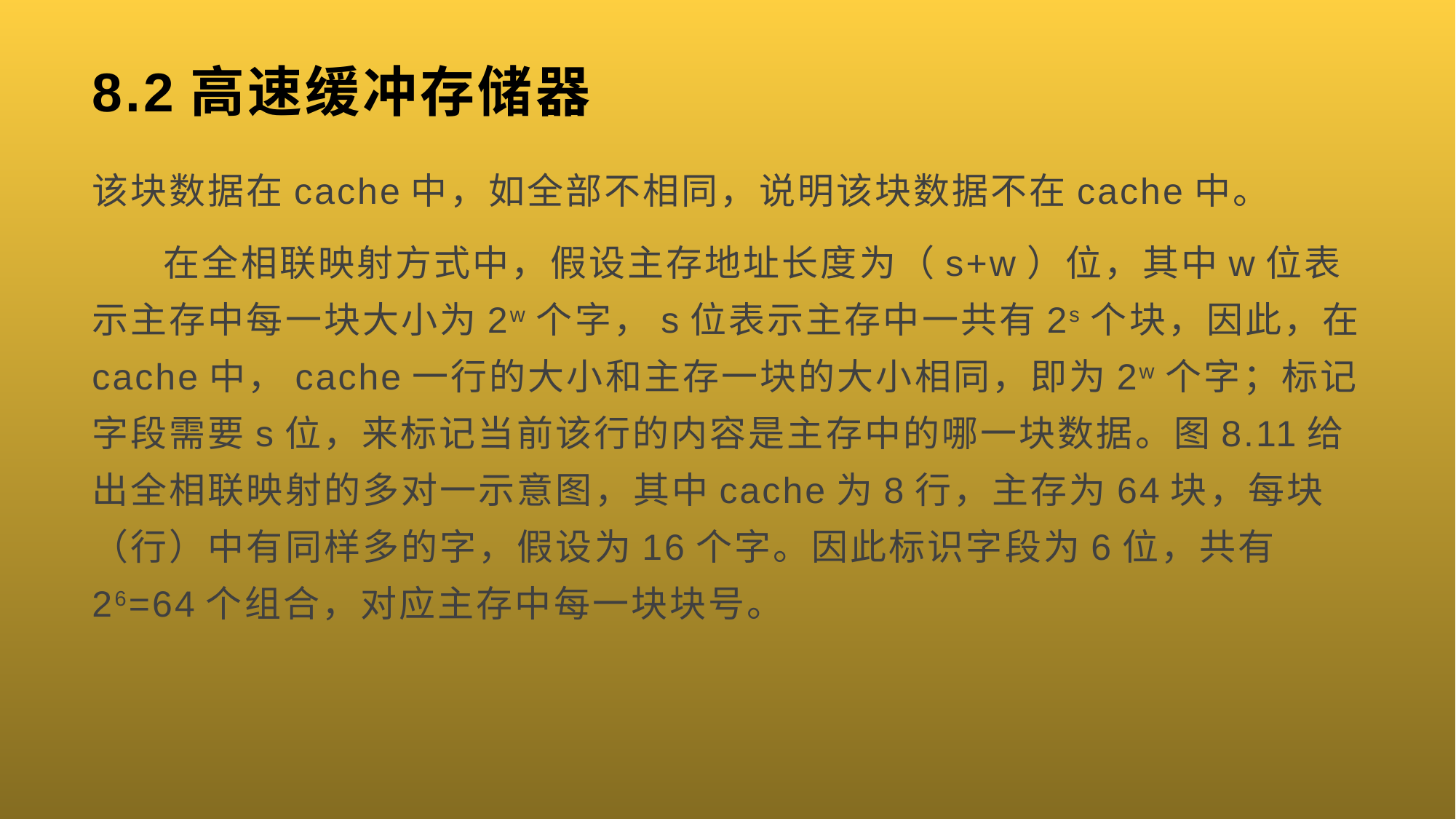

# 8.2高速缓冲存储器
该块数据在cache中，如全部不相同，说明该块数据不在cache中。
      在全相联映射方式中，假设主存地址长度为（s+w）位，其中w位表示主存中每一块大小为2w个字，s位表示主存中一共有2s个块，因此，在cache中，cache一行的大小和主存一块的大小相同，即为2w个字；标记字段需要s位，来标记当前该行的内容是主存中的哪一块数据。图8.11给出全相联映射的多对一示意图，其中cache为8行，主存为64块，每块（行）中有同样多的字，假设为16个字。因此标识字段为6位，共有26=64个组合，对应主存中每一块块号。